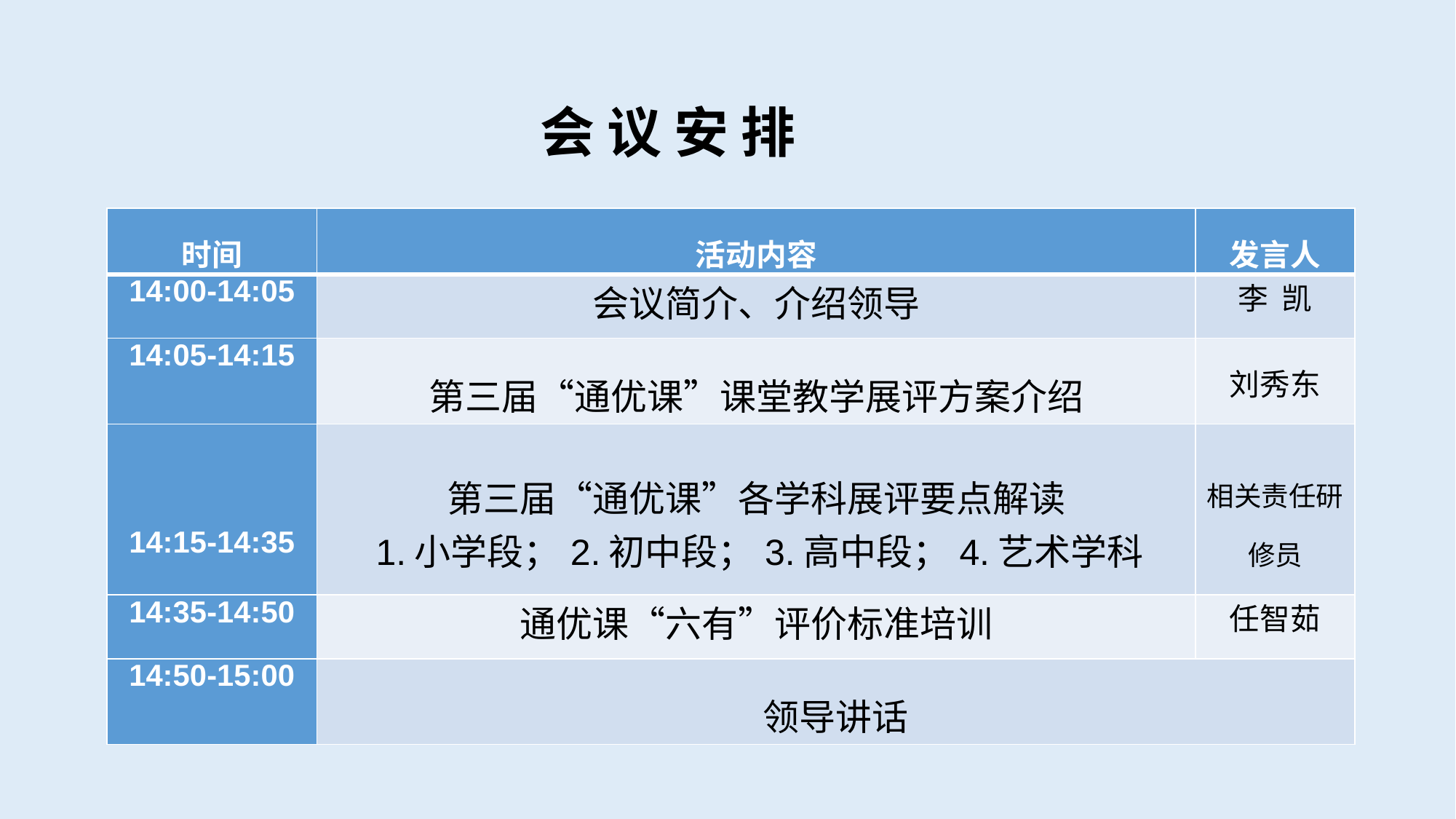

会 议 安 排
| 时间 | 活动内容 | 发言人 |
| --- | --- | --- |
| 14:00-14:05 | 会议简介、介绍领导 | 李 凯 |
| 14:05-14:15 | 第三届“通优课”课堂教学展评方案介绍 | 刘秀东 |
| 14:15-14:35 | 第三届“通优课”各学科展评要点解读 1.小学段；2.初中段；3.高中段；4.艺术学科 | 相关责任研修员 |
| 14:35-14:50 | 通优课“六有”评价标准培训 | 任智茹 |
| 14:50-15:00 | 领导讲话 |  |